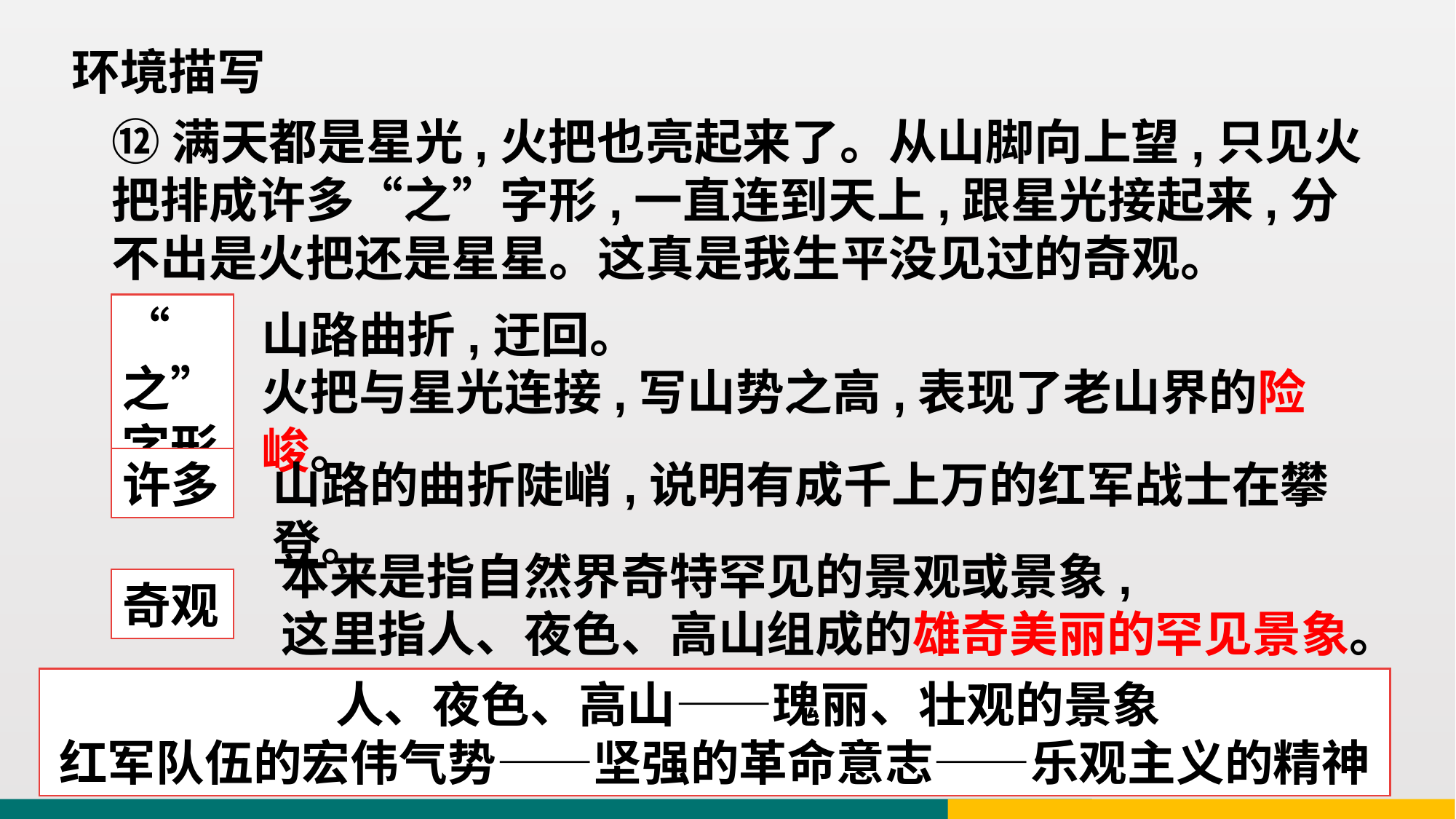

环境描写
⑫满天都是星光,火把也亮起来了。从山脚向上望,只见火把排成许多“之”字形,一直连到天上,跟星光接起来,分不出是火把还是星星。这真是我生平没见过的奇观。
“之”字形
山路曲折,迂回。
火把与星光连接,写山势之高,表现了老山界的险峻。
许多
山路的曲折陡峭,说明有成千上万的红军战士在攀登。
本来是指自然界奇特罕见的景观或景象,
这里指人、夜色、高山组成的雄奇美丽的罕见景象。
奇观
     人、夜色、高山——瑰丽、壮观的景象
红军队伍的宏伟气势——坚强的革命意志——乐观主义的精神